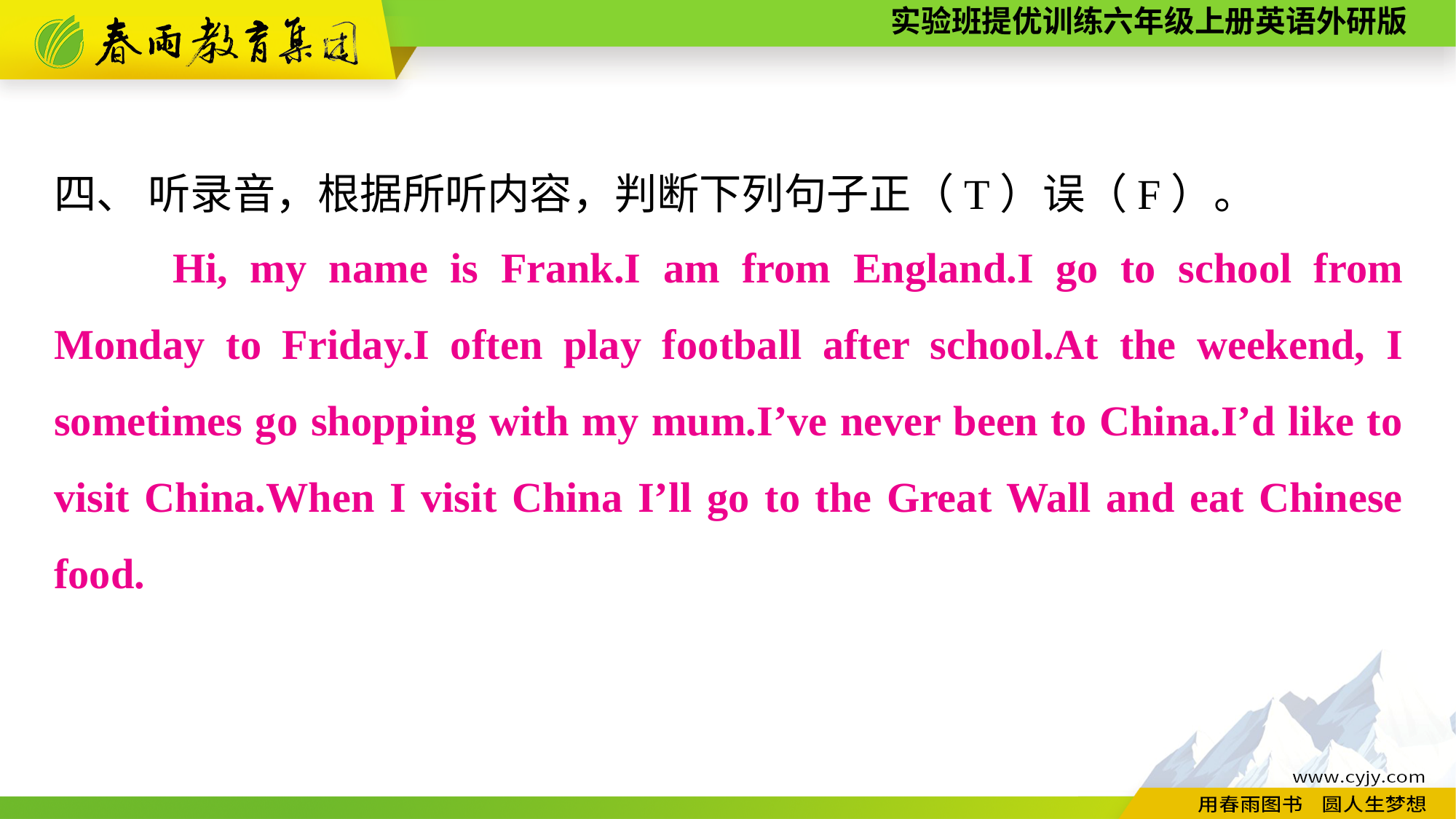

四、 听录音，根据所听内容，判断下列句子正（T）误（F）。
　　Hi, my name is Frank.I am from England.I go to school from Monday to Friday.I often play football after school.At the weekend, I sometimes go shopping with my mum.I’ve never been to China.I’d like to visit China.When I visit China I’ll go to the Great Wall and eat Chinese food.